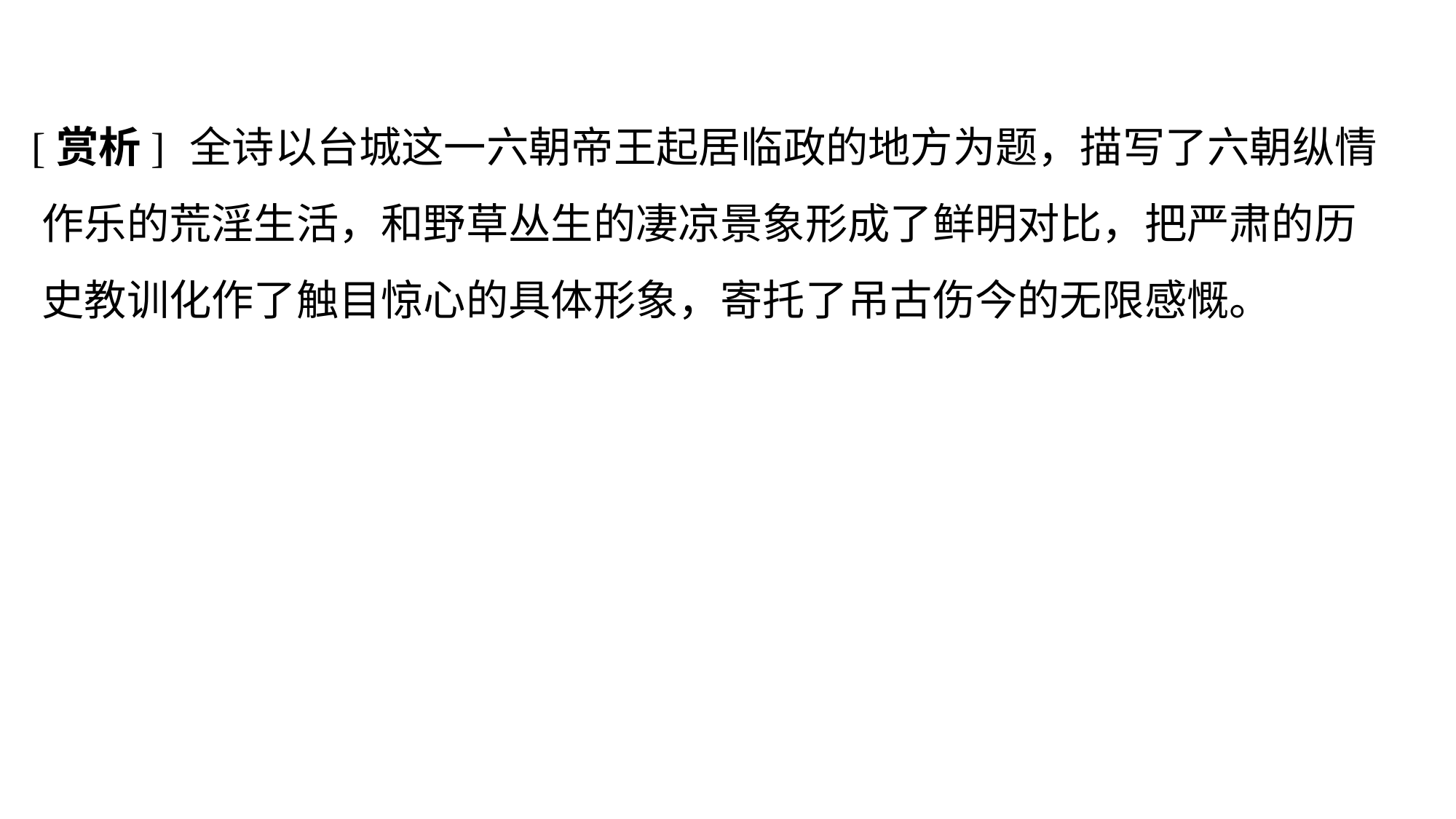

[赏析]
	   全诗以台城这一六朝帝王起居临政的地方为题，描写了六朝纵情作乐的荒淫生活，和野草丛生的凄凉景象形成了鲜明对比，把严肃的历史教训化作了触目惊心的具体形象，寄托了吊古伤今的无限感慨。